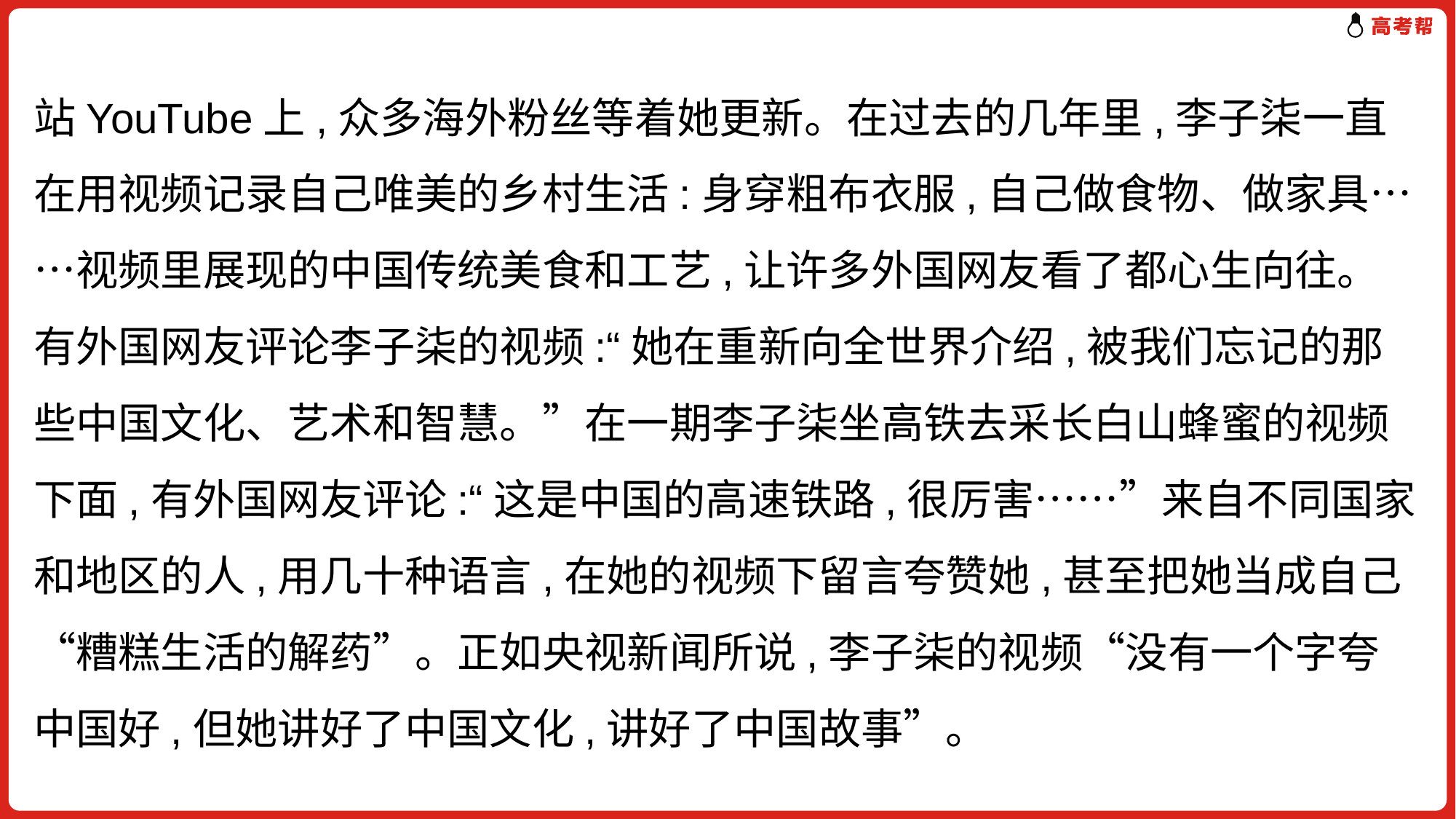

站YouTube上,众多海外粉丝等着她更新。在过去的几年里,李子柒一直在用视频记录自己唯美的乡村生活:身穿粗布衣服,自己做食物、做家具……视频里展现的中国传统美食和工艺,让许多外国网友看了都心生向往。有外国网友评论李子柒的视频:“她在重新向全世界介绍,被我们忘记的那些中国文化、艺术和智慧。”在一期李子柒坐高铁去采长白山蜂蜜的视频下面,有外国网友评论:“这是中国的高速铁路,很厉害……”来自不同国家和地区的人,用几十种语言,在她的视频下留言夸赞她,甚至把她当成自己“糟糕生活的解药”。正如央视新闻所说,李子柒的视频“没有一个字夸中国好,但她讲好了中国文化,讲好了中国故事”。